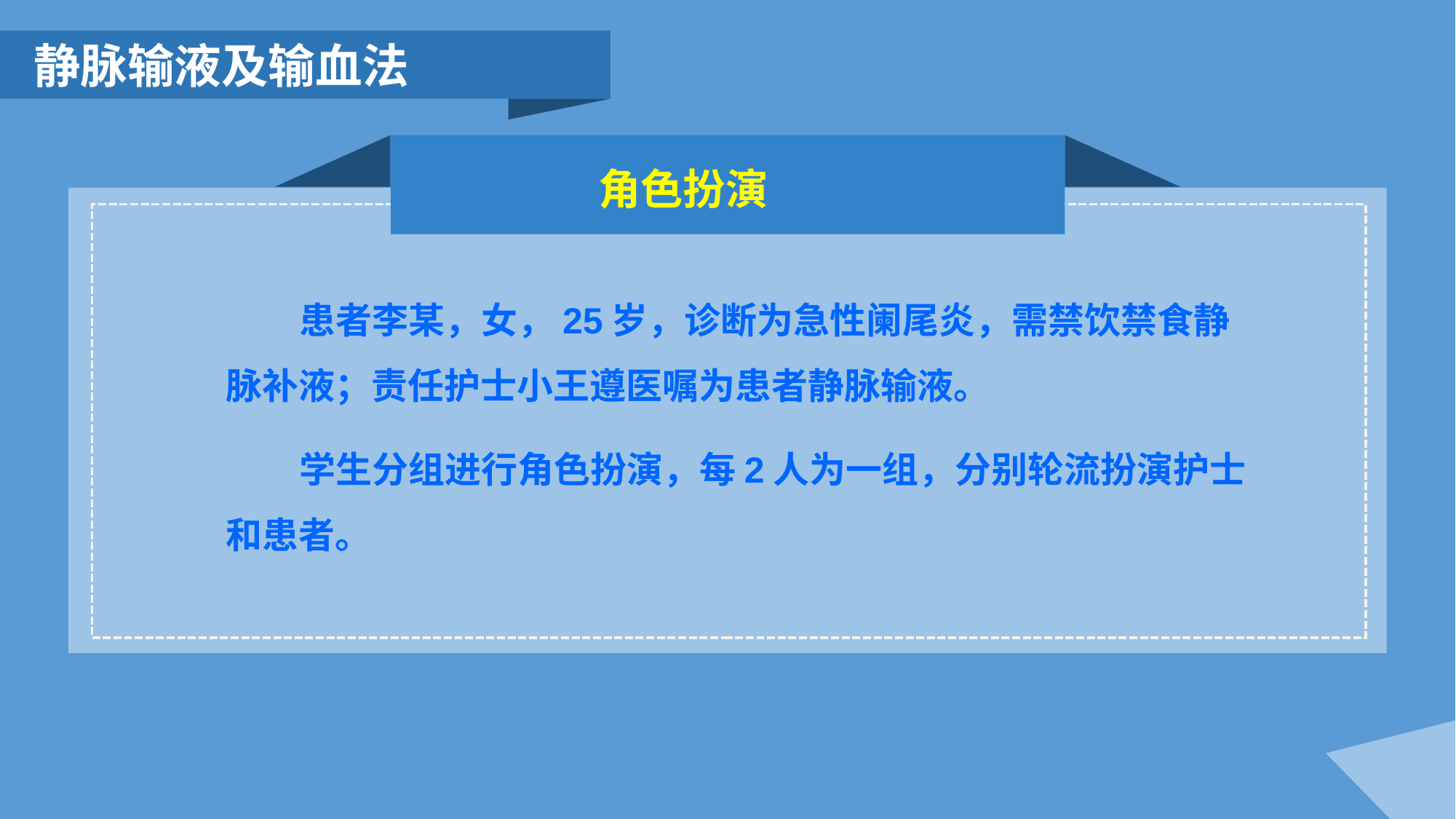

静脉输液及输血法

角色扮演

    患者李某，女，25岁，诊断为急性阑尾炎，需禁饮禁食静脉补液；责任护士小王遵医嘱为患者静脉输液。
    学生分组进行角色扮演，每2人为一组，分别轮流扮演护士和患者。